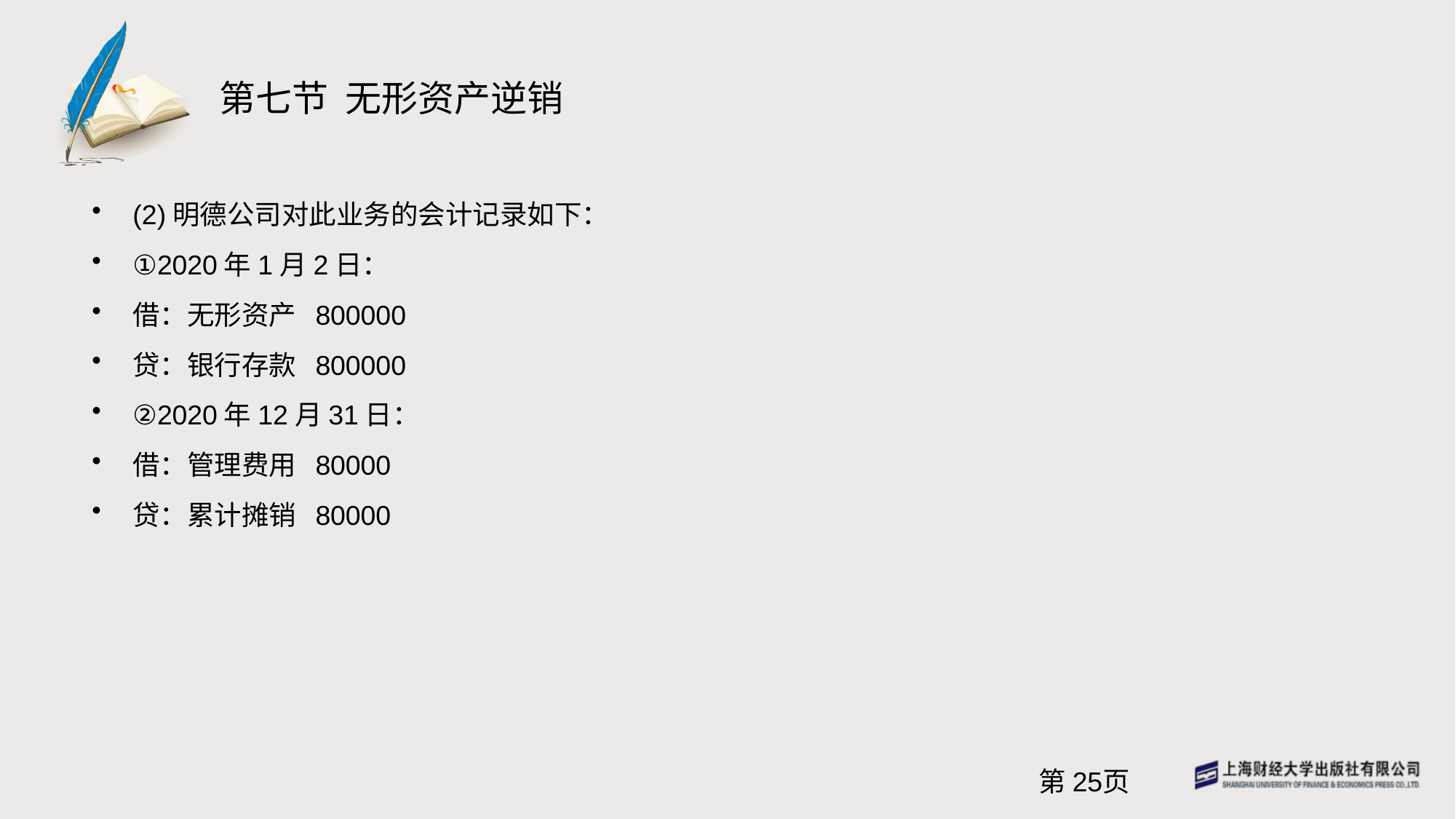

# 第七节  无形资产逆销
(2)明德公司对此业务的会计记录如下：
①2020年1月2日：
借：无形资产  800000
贷：银行存款  800000
②2020年12月31日：
借：管理费用  80000
贷：累计摊销  80000

25